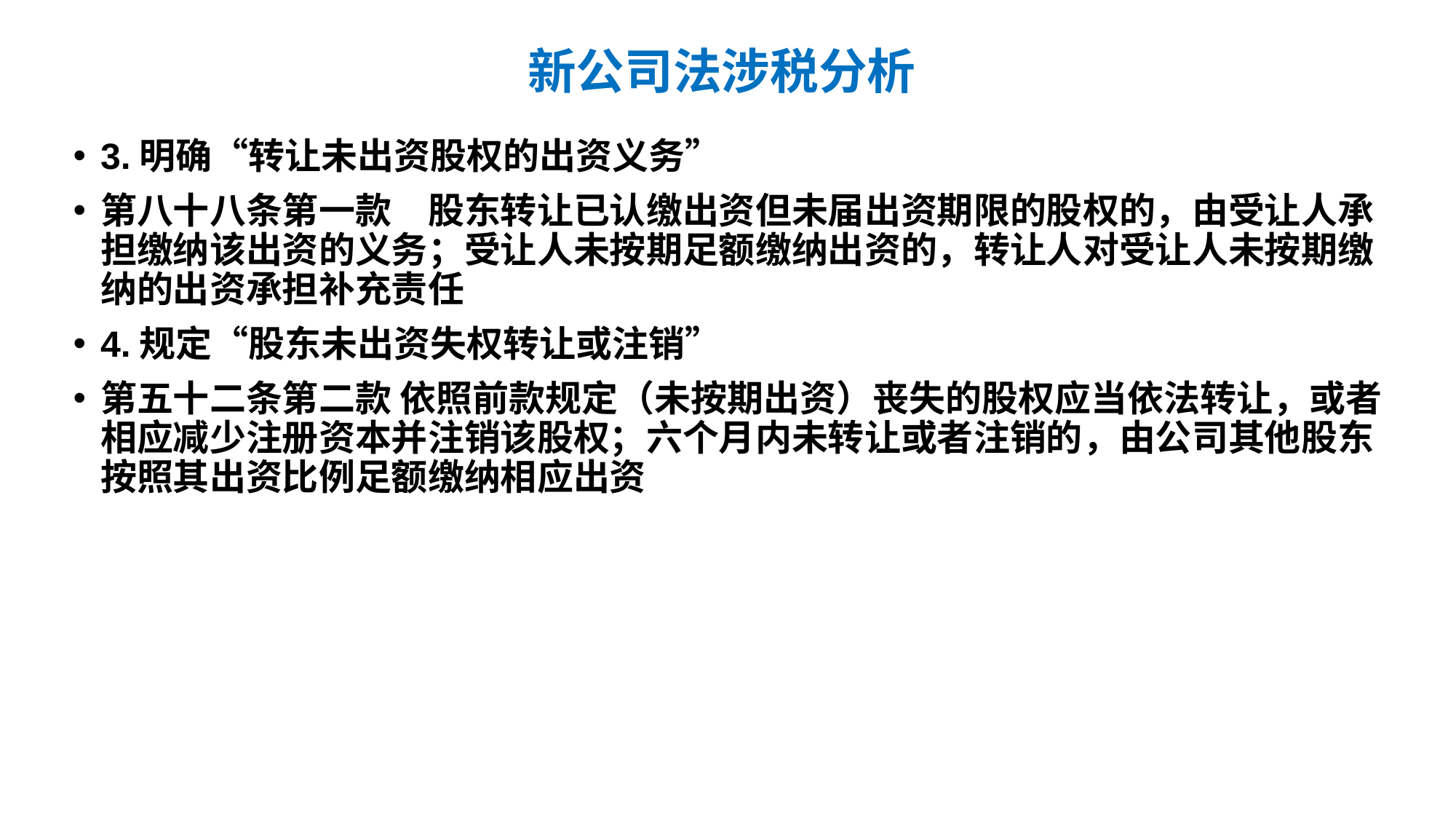

# 新公司法涉税分析
3.明确“转让未出资股权的出资义务”
第八十八条第一款　股东转让已认缴出资但未届出资期限的股权的，由受让人承担缴纳该出资的义务；受让人未按期足额缴纳出资的，转让人对受让人未按期缴纳的出资承担补充责任
4.规定“股东未出资失权转让或注销”
第五十二条第二款 依照前款规定（未按期出资）丧失的股权应当依法转让，或者相应减少注册资本并注销该股权；六个月内未转让或者注销的，由公司其他股东按照其出资比例足额缴纳相应出资